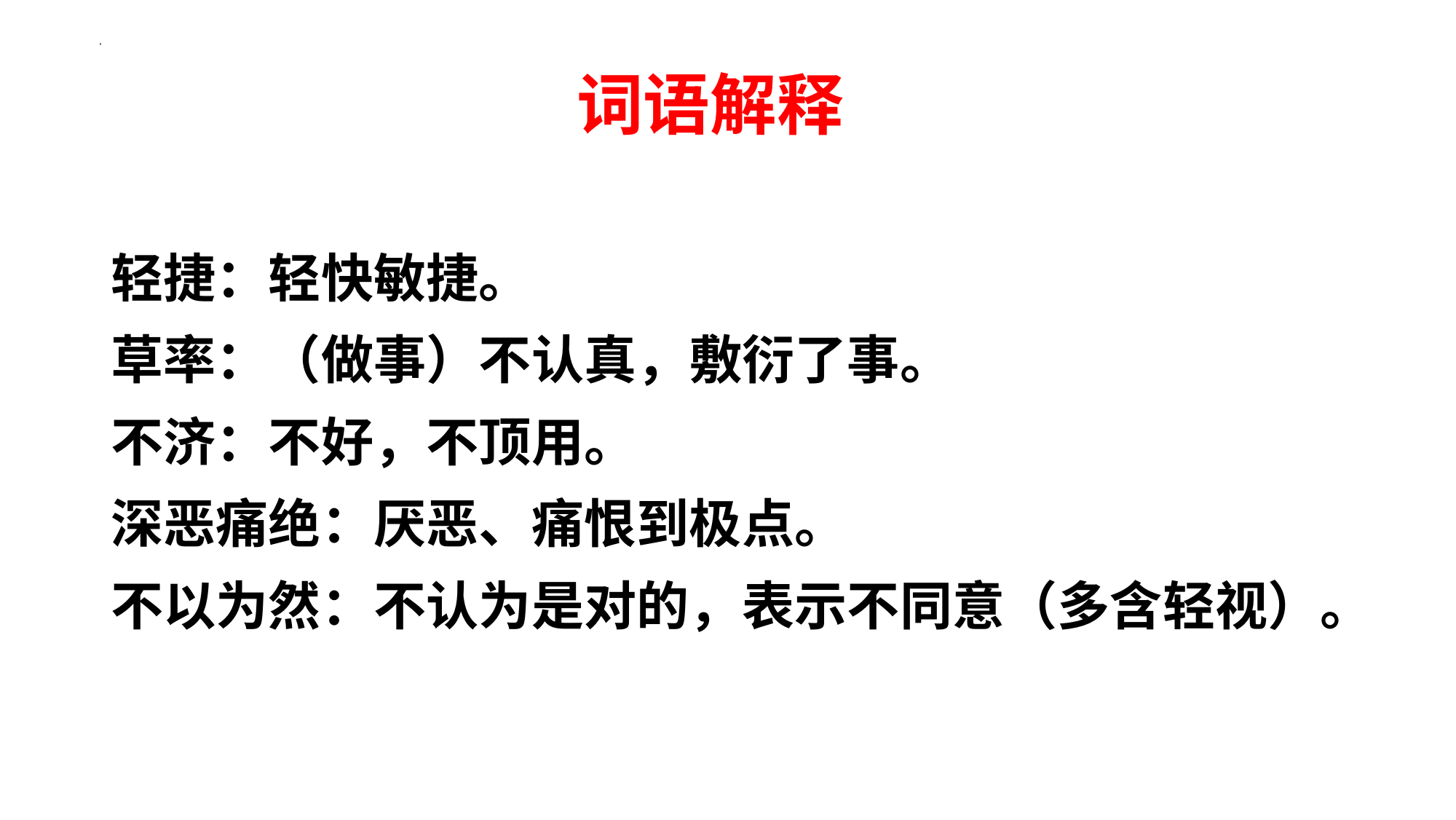

词语解释
轻捷：轻快敏捷。
草率：（做事）不认真，敷衍了事。
不济：不好，不顶用。
深恶痛绝：厌恶、痛恨到极点。
不以为然：不认为是对的，表示不同意（多含轻视）。